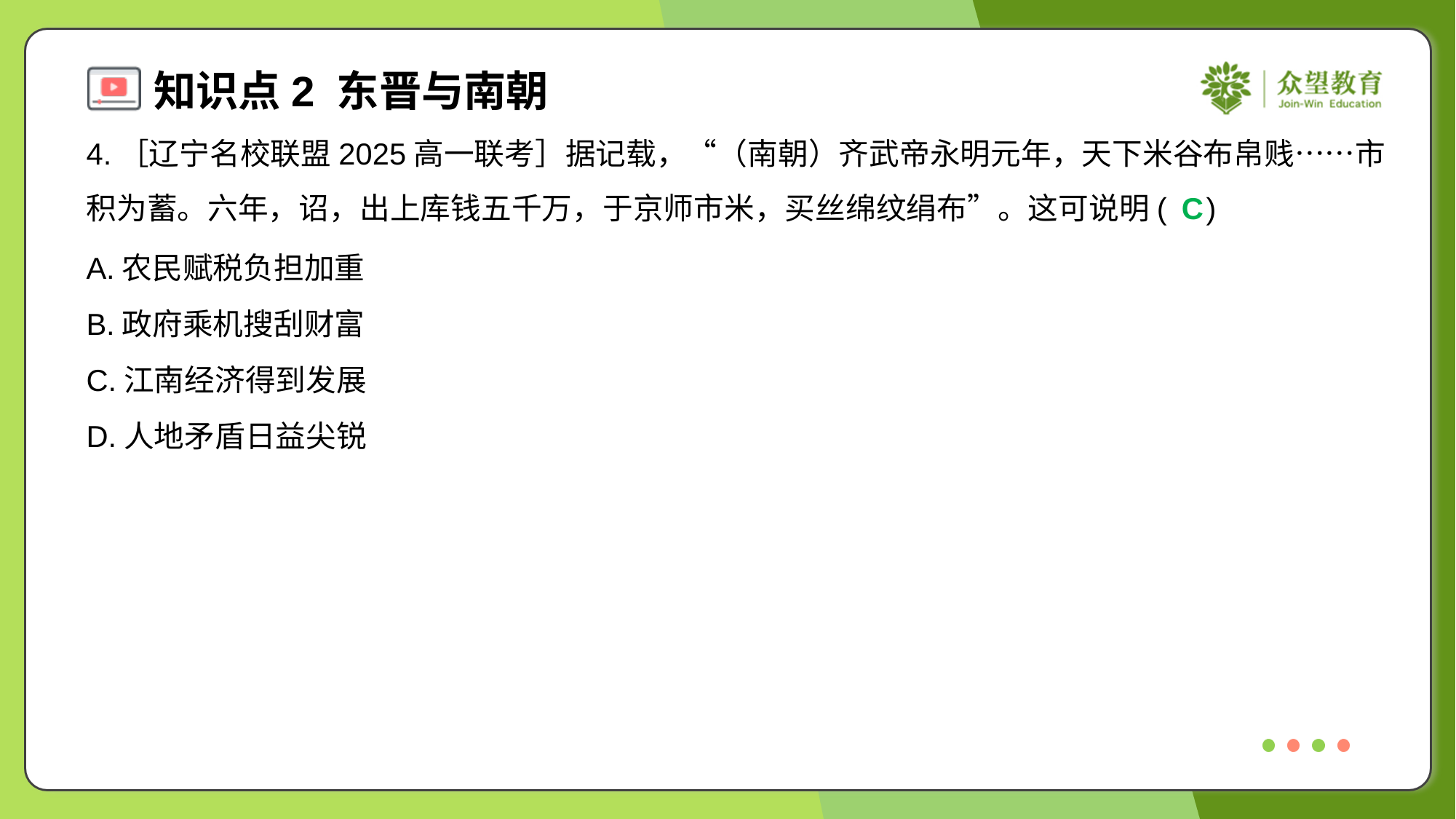

4.［辽宁名校联盟2025高一联考］据记载，“（南朝）齐武帝永明元年，天下米谷布帛贱……市
积为蓄。六年，诏，出上库钱五千万，于京师市米，买丝绵纹绢布”。这可说明(     )
C
A.农民赋税负担加重
B.政府乘机搜刮财富
C.江南经济得到发展
D.人地矛盾日益尖锐